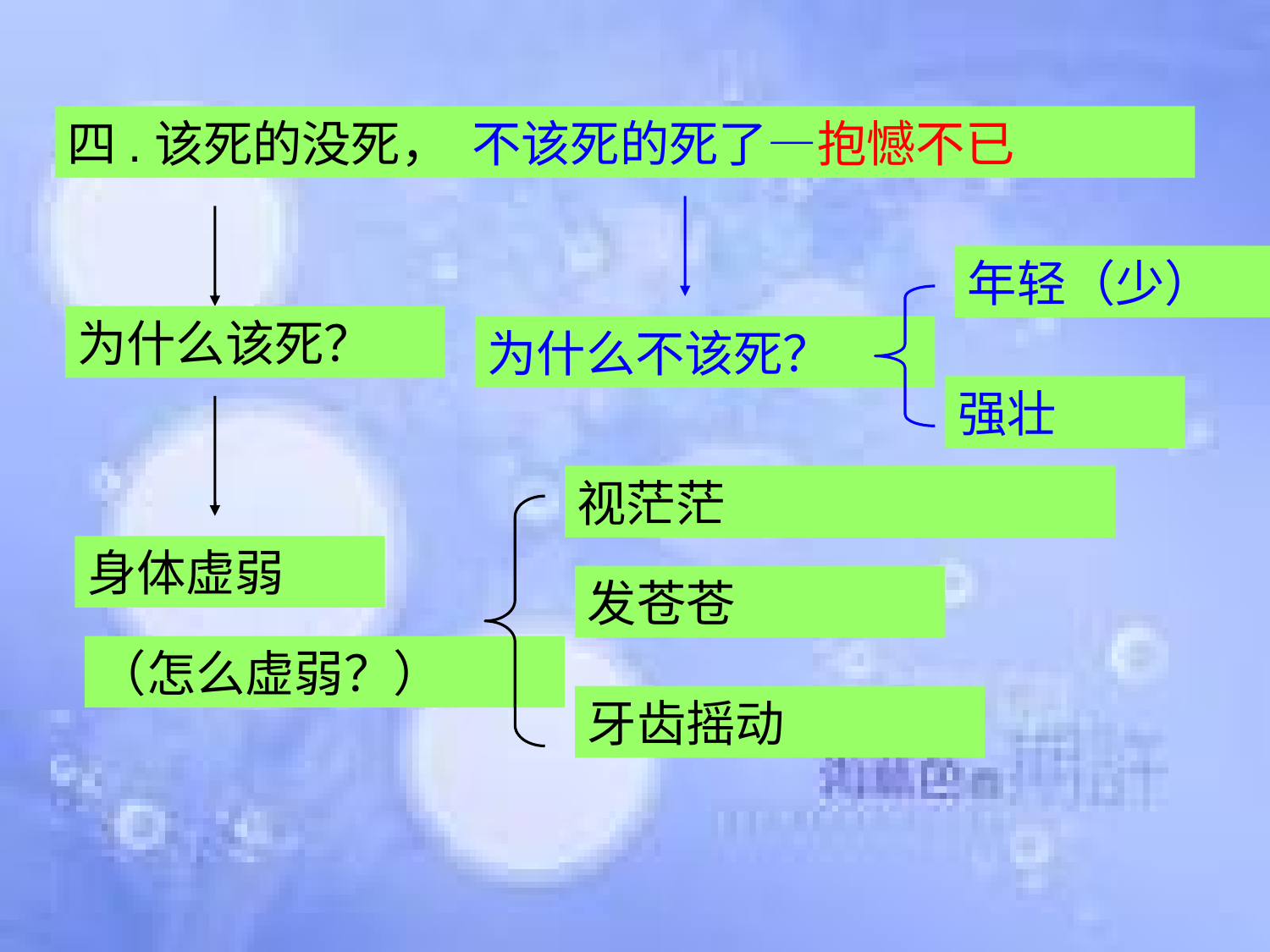

四.该死的没死，  不该死的死了—抱憾不已

年轻（少）

为什么该死？
为什么不该死？
强壮

视茫茫

身体虚弱
发苍苍
（怎么虚弱？）
牙齿摇动